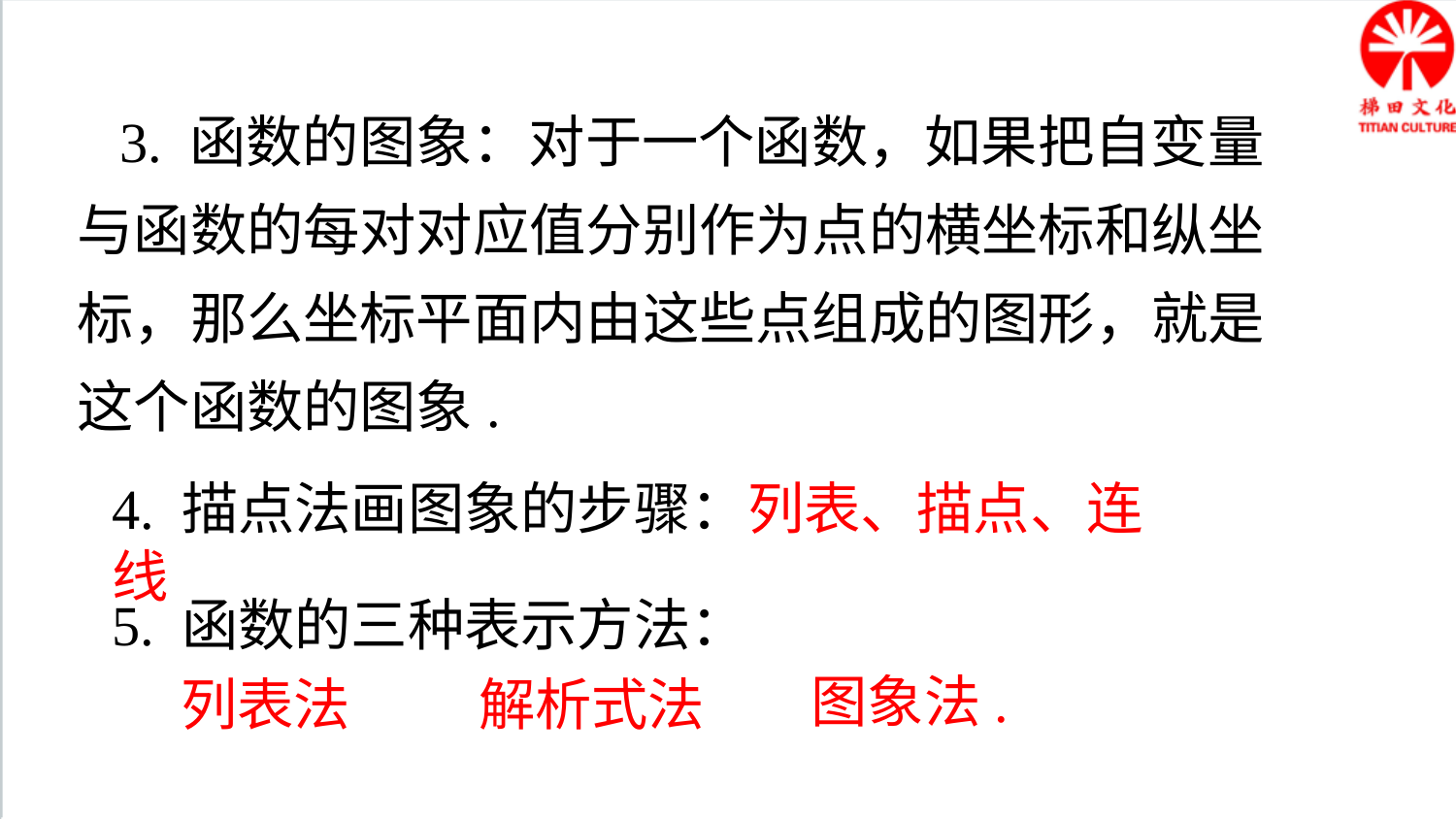

3. 函数的图象：对于一个函数，如果把自变量与函数的每对对应值分别作为点的横坐标和纵坐标，那么坐标平面内由这些点组成的图形，就是这个函数的图象.
4. 描点法画图象的步骤：列表、描点、连线
5. 函数的三种表示方法：
图象法.
列表法
解析式法